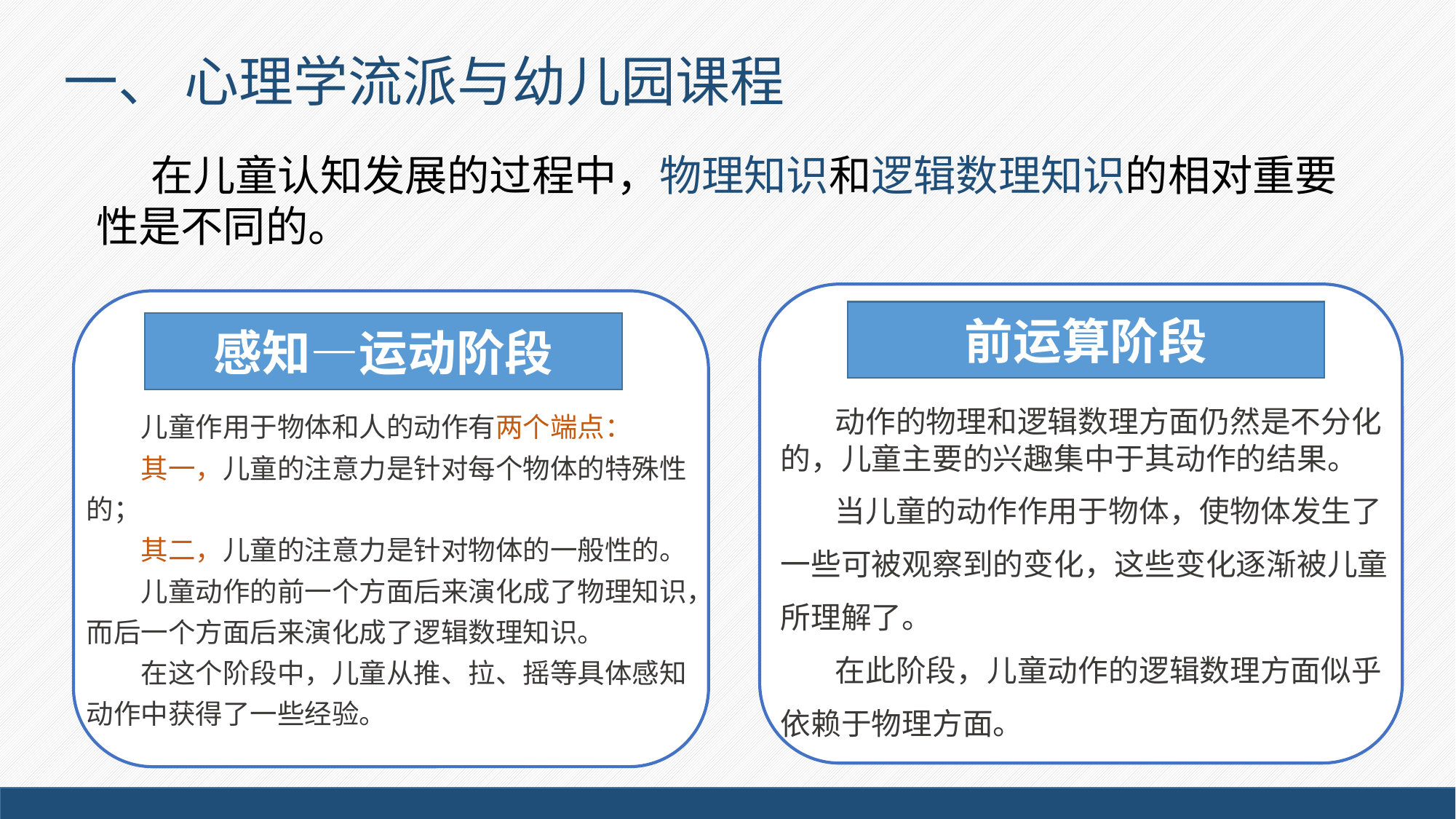

一、 心理学流派与幼儿园课程
在儿童认知发展的过程中，物理知识和逻辑数理知识的相对重要性是不同的。

前运算阶段
感知—运动阶段
儿童作用于物体和人的动作有两个端点：
其一，儿童的注意力是针对每个物体的特殊性的；
其二，儿童的注意力是针对物体的一般性的。
儿童动作的前一个方面后来演化成了物理知识，而后一个方面后来演化成了逻辑数理知识。
在这个阶段中，儿童从推、拉、摇等具体感知动作中获得了一些经验。
动作的物理和逻辑数理方面仍然是不分化的，儿童主要的兴趣集中于其动作的结果。
当儿童的动作作用于物体，使物体发生了一些可被观察到的变化，这些变化逐渐被儿童所理解了。
在此阶段，儿童动作的逻辑数理方面似乎依赖于物理方面。